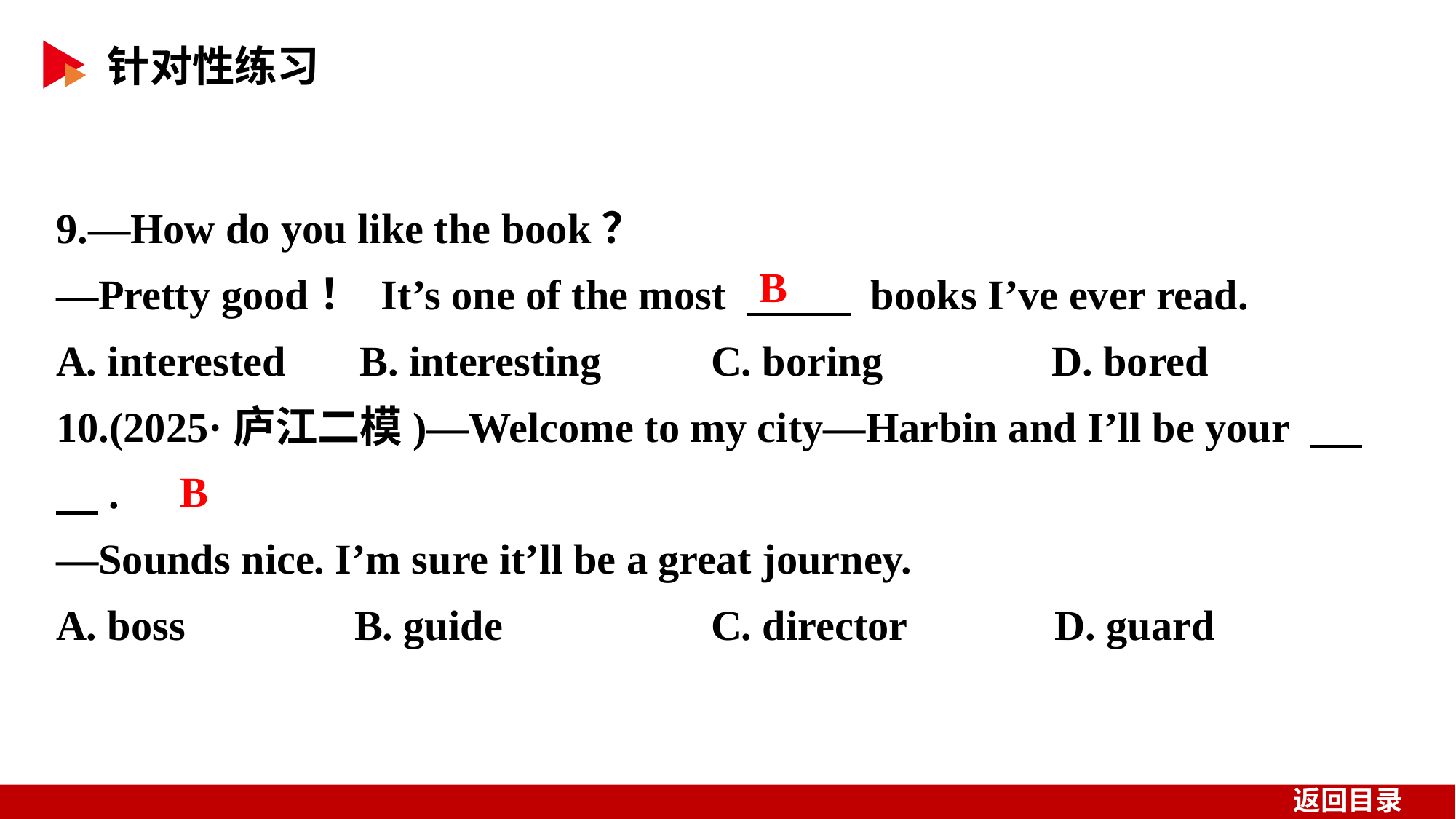

9.—How do you like the book？
—Pretty good！ It’s one of the most 　  　 books I’ve ever read.
A. interested       B. interesting	C. boring                D. bored
10.(2025·庐江二模)—Welcome to my city—Harbin and I’ll be your 　  　.
—Sounds nice. I’m sure it’ll be a great journey.
A. boss                B. guide		C. director              D. guard
B
B